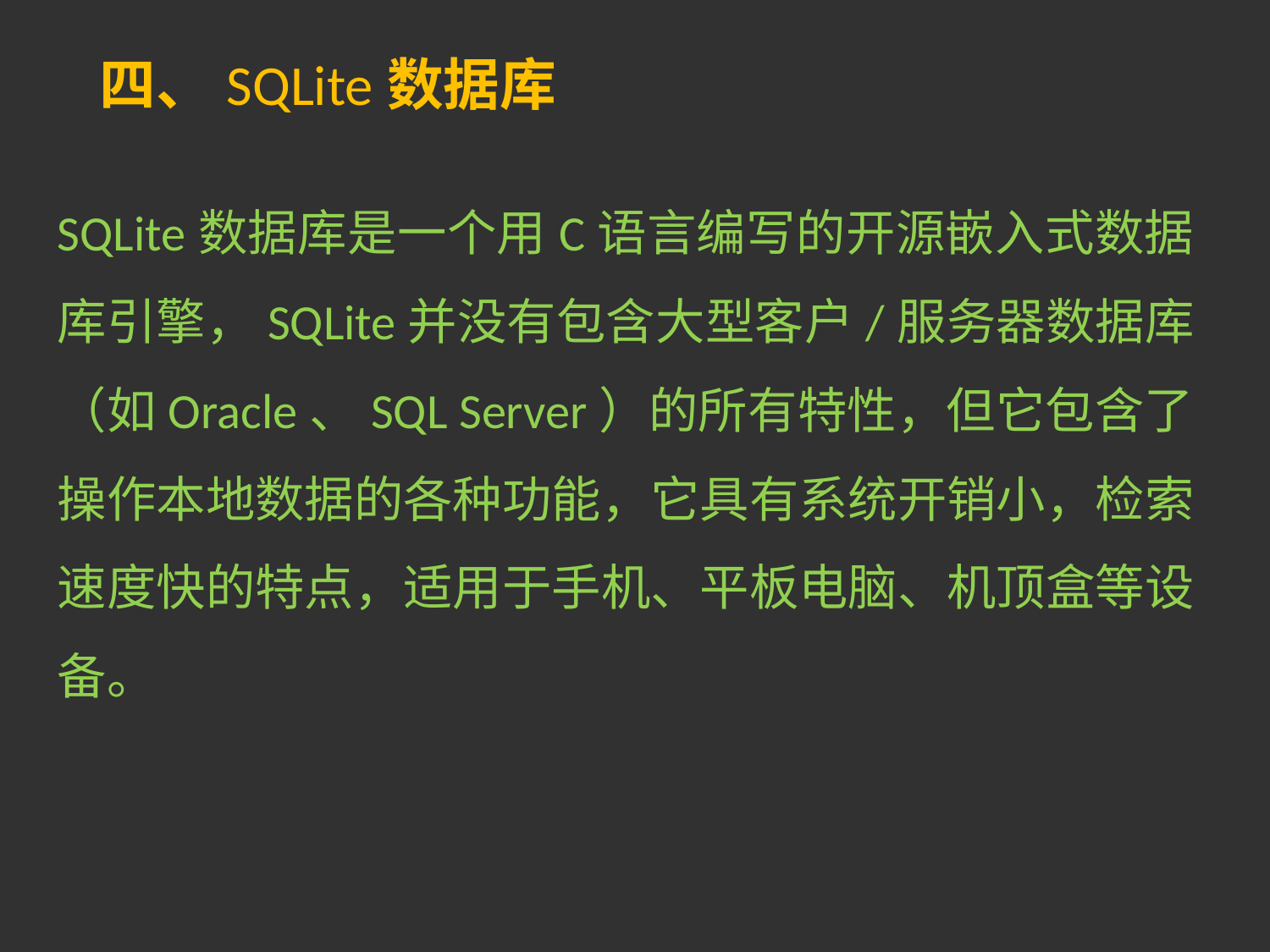

# 四、SQLite数据库
SQLite数据库是一个用C语言编写的开源嵌入式数据库引擎，SQLite并没有包含大型客户/服务器数据库（如Oracle、SQL Server）的所有特性，但它包含了操作本地数据的各种功能，它具有系统开销小，检索速度快的特点，适用于手机、平板电脑、机顶盒等设备。